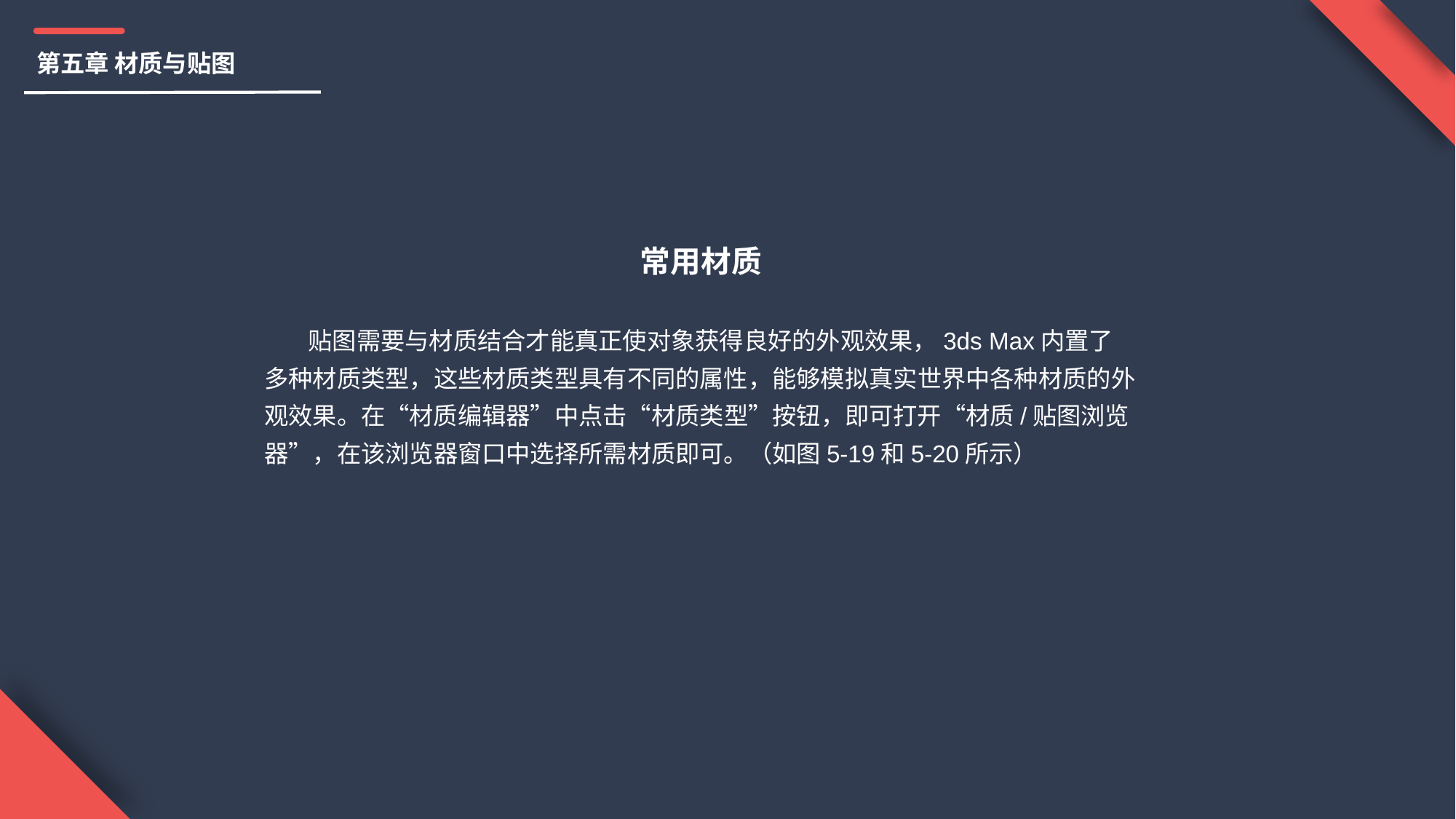

第五章 材质与贴图
常用材质

       贴图需要与材质结合才能真正使对象获得良好的外观效果，3ds Max内置了多种材质类型，这些材质类型具有不同的属性，能够模拟真实世界中各种材质的外观效果。在“材质编辑器”中点击“材质类型”按钮，即可打开“材质/贴图浏览器”，在该浏览器窗口中选择所需材质即可。（如图5-19和5-20所示）